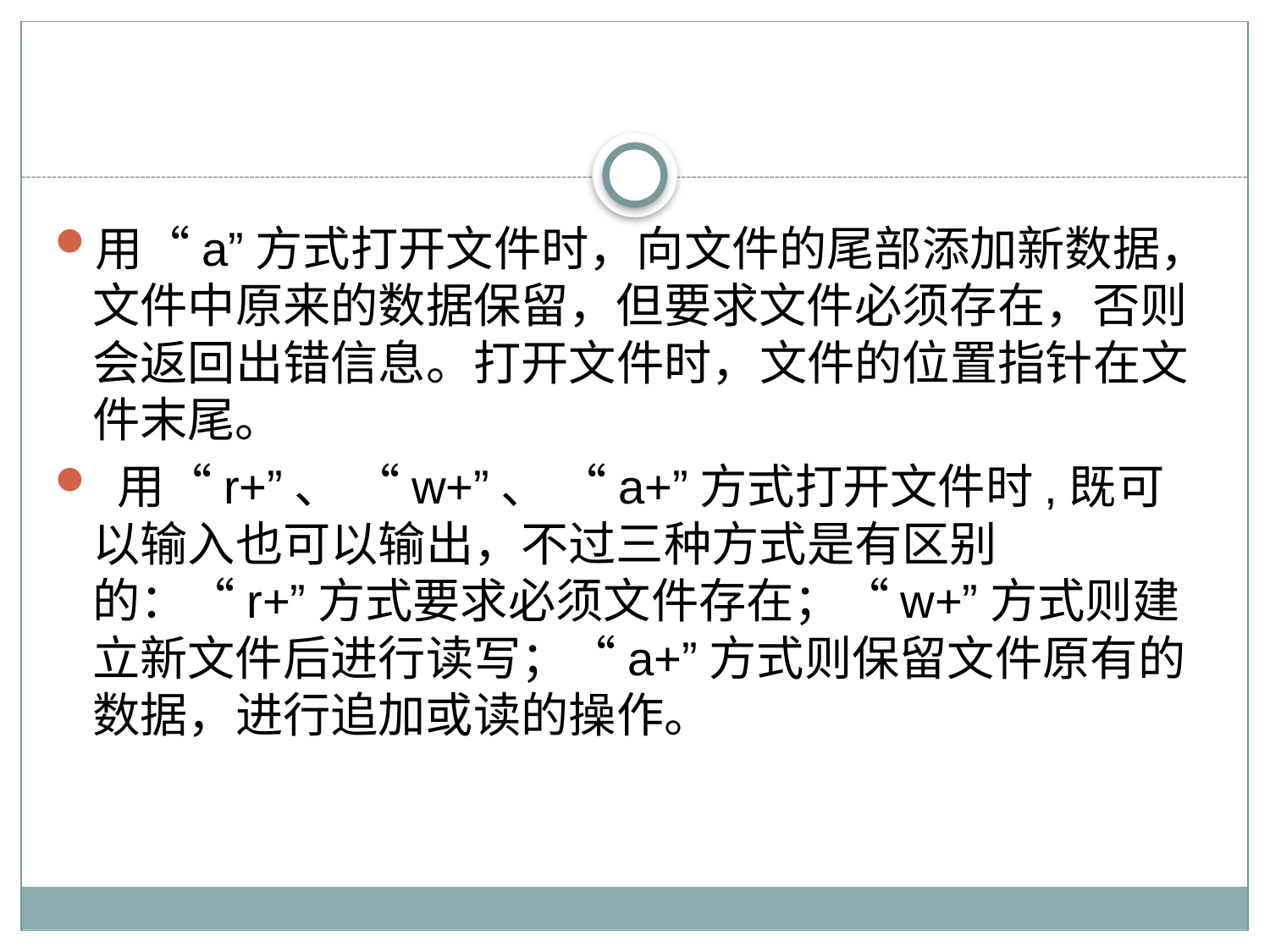

用“a”方式打开文件时，向文件的尾部添加新数据，文件中原来的数据保留，但要求文件必须存在，否则会返回出错信息。打开文件时，文件的位置指针在文件末尾。
 用“r+”、 “w+”、 “a+”方式打开文件时,既可以输入也可以输出，不过三种方式是有区别的：“r+”方式要求必须文件存在；“w+”方式则建立新文件后进行读写；“a+”方式则保留文件原有的数据，进行追加或读的操作。